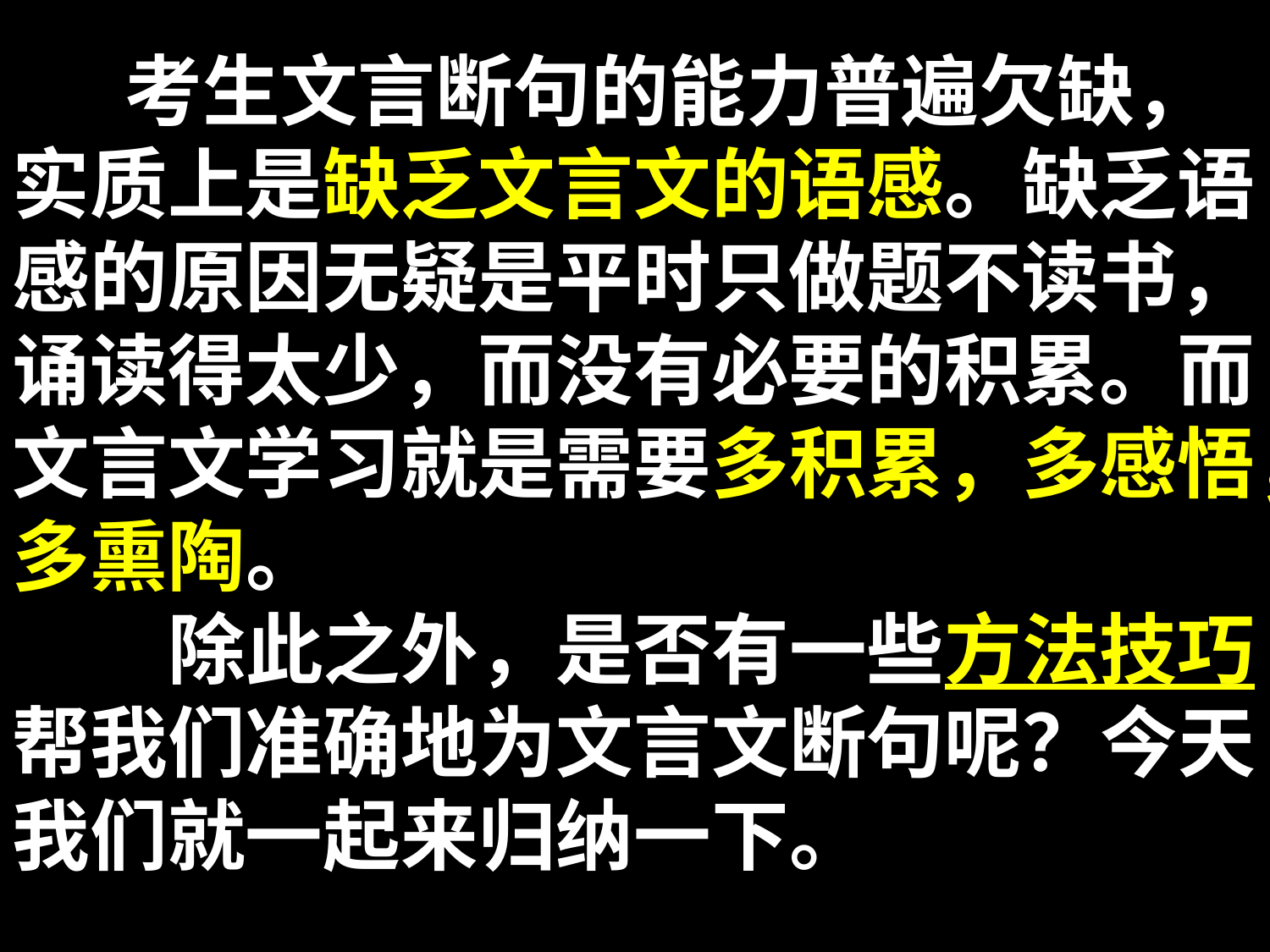

考生文言断句的能力普遍欠缺，实质上是缺乏文言文的语感。缺乏语感的原因无疑是平时只做题不读书，诵读得太少，而没有必要的积累。而文言文学习就是需要多积累，多感悟，多熏陶。
　　除此之外，是否有一些方法技巧帮我们准确地为文言文断句呢？今天我们就一起来归纳一下。